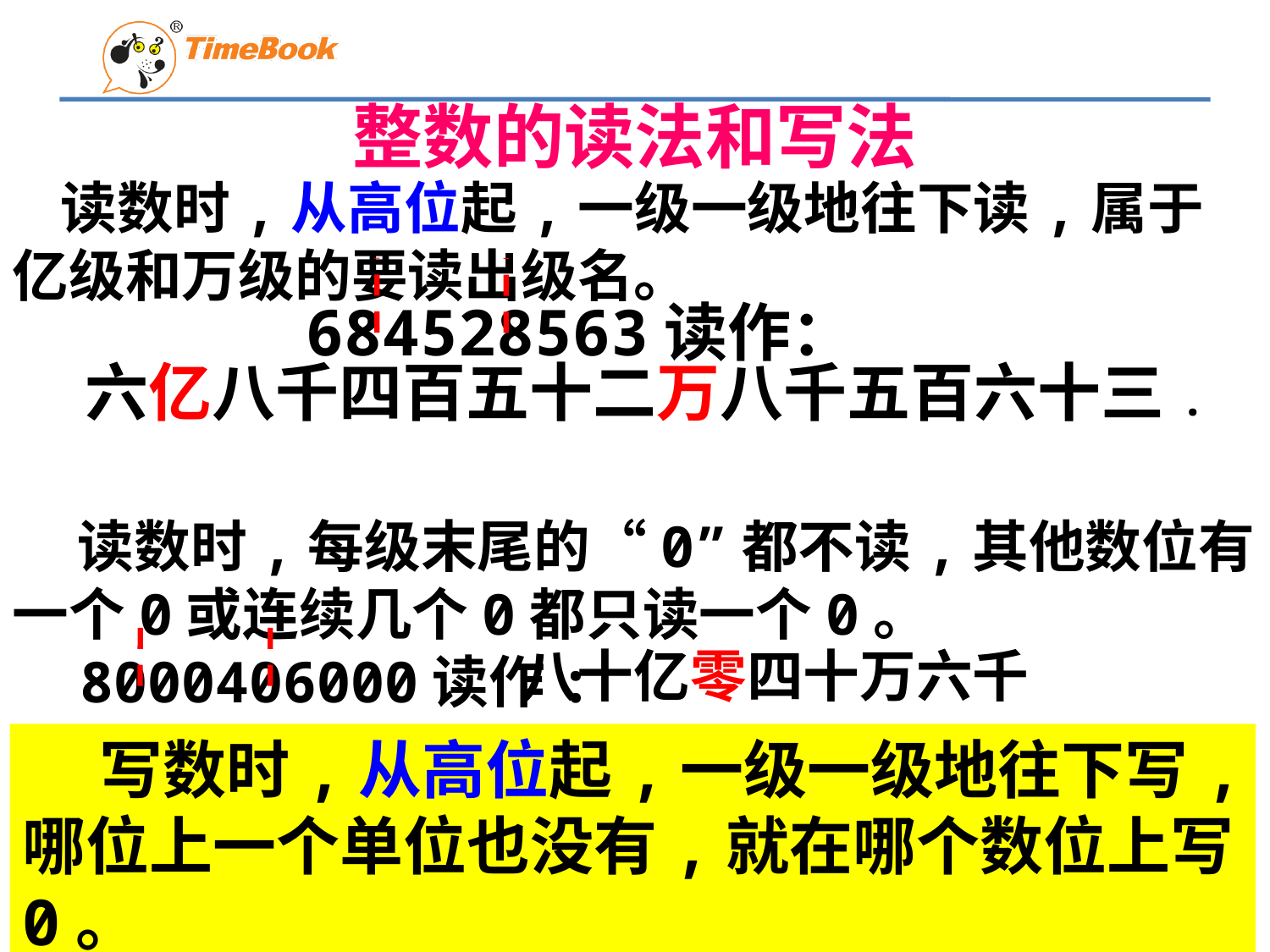

整数的读法和写法
    读数时,从高位起,一级一级地往下读,属于亿级和万级的要读出级名。

    读数时,每级末尾的“0”都不读,其他数位有一个0或连续几个0都只读一个0。
  8000406000读作:

684528563读作：
六亿八千四百五十二万八千五百六十三.

八十亿零四十万六千
       写数时,从高位起,一级一级地往下写,哪位上一个单位也没有,就在哪个数位上写0。